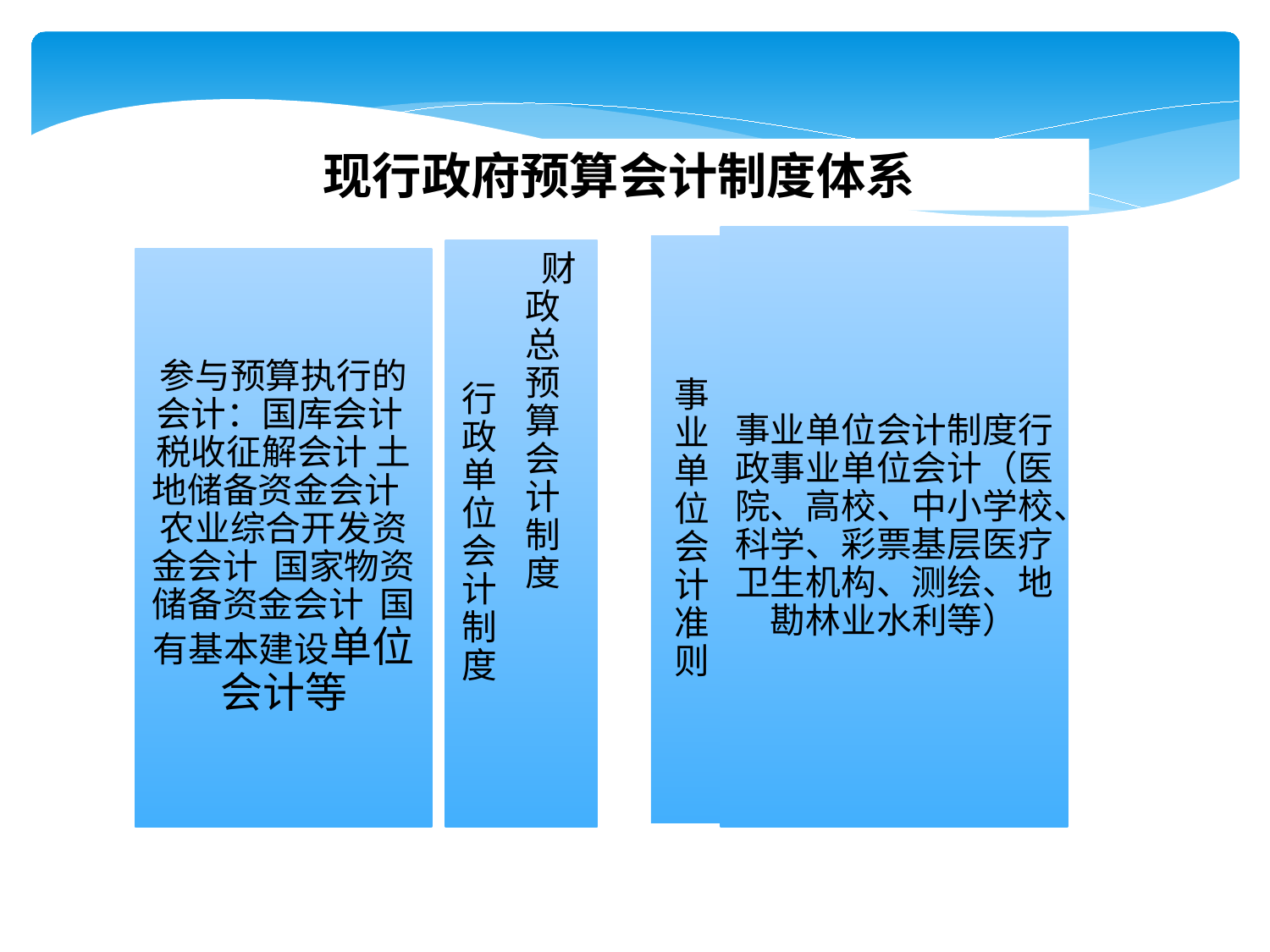

现行政府预算会计制度体系
行政单位会计制度
参与预算执行的会计：国库会计  税收征解会计 土地储备资金会计   农业综合开发资金会计  国家物资储备资金会计  国有基本建设单位会计等
 财政总预算会计制度

事业单位会计准则
事业单位会计制度行政事业单位会计（医院、高校、中小学校、科学、彩票基层医疗卫生机构、测绘、地勘林业水利等）